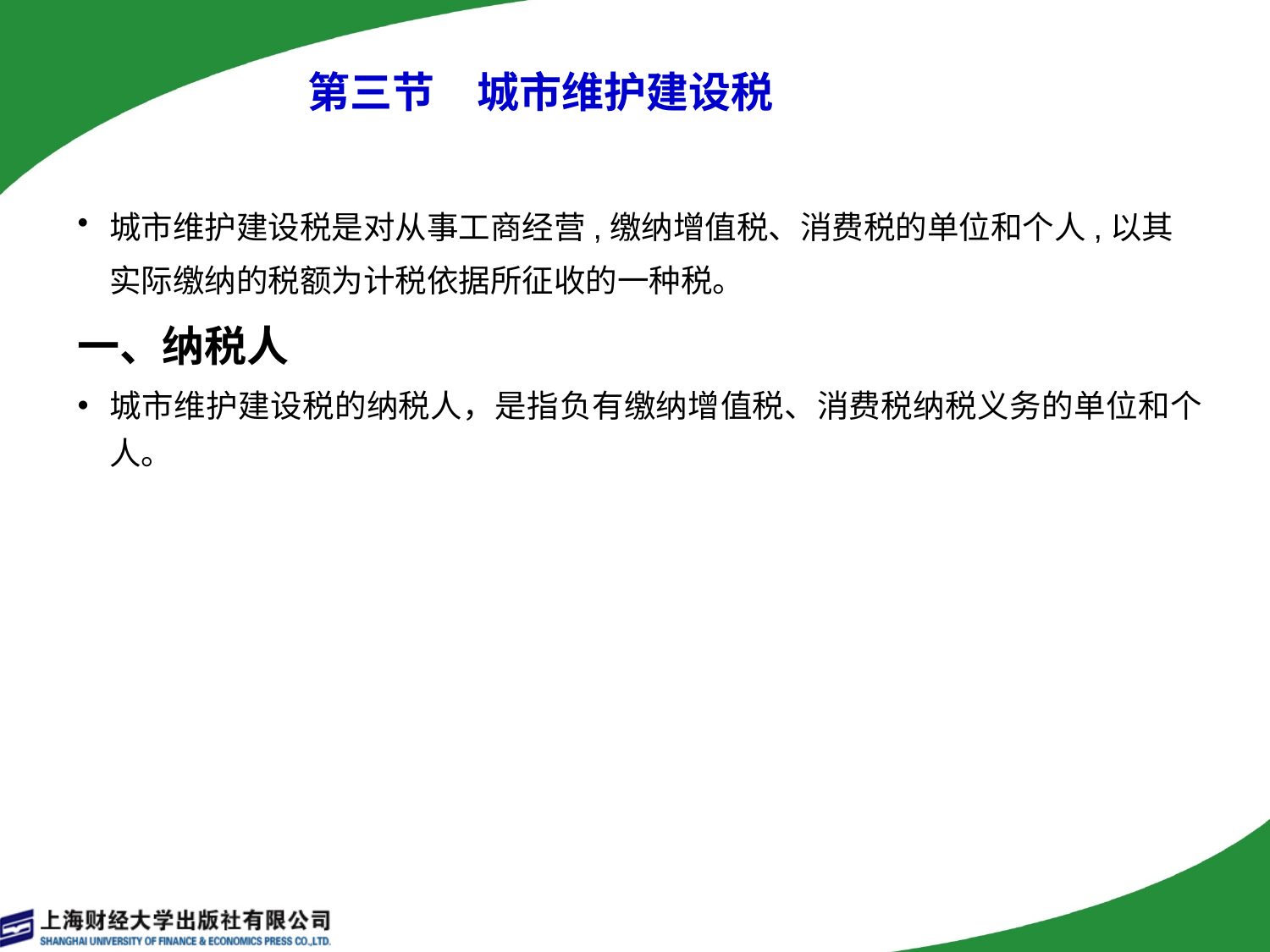

# 第三节　城市维护建设税
城市维护建设税是对从事工商经营,缴纳增值税、消费税的单位和个人,以其实际缴纳的税额为计税依据所征收的一种税。
一、纳税人
城市维护建设税的纳税人，是指负有缴纳增值税、消费税纳税义务的单位和个人。